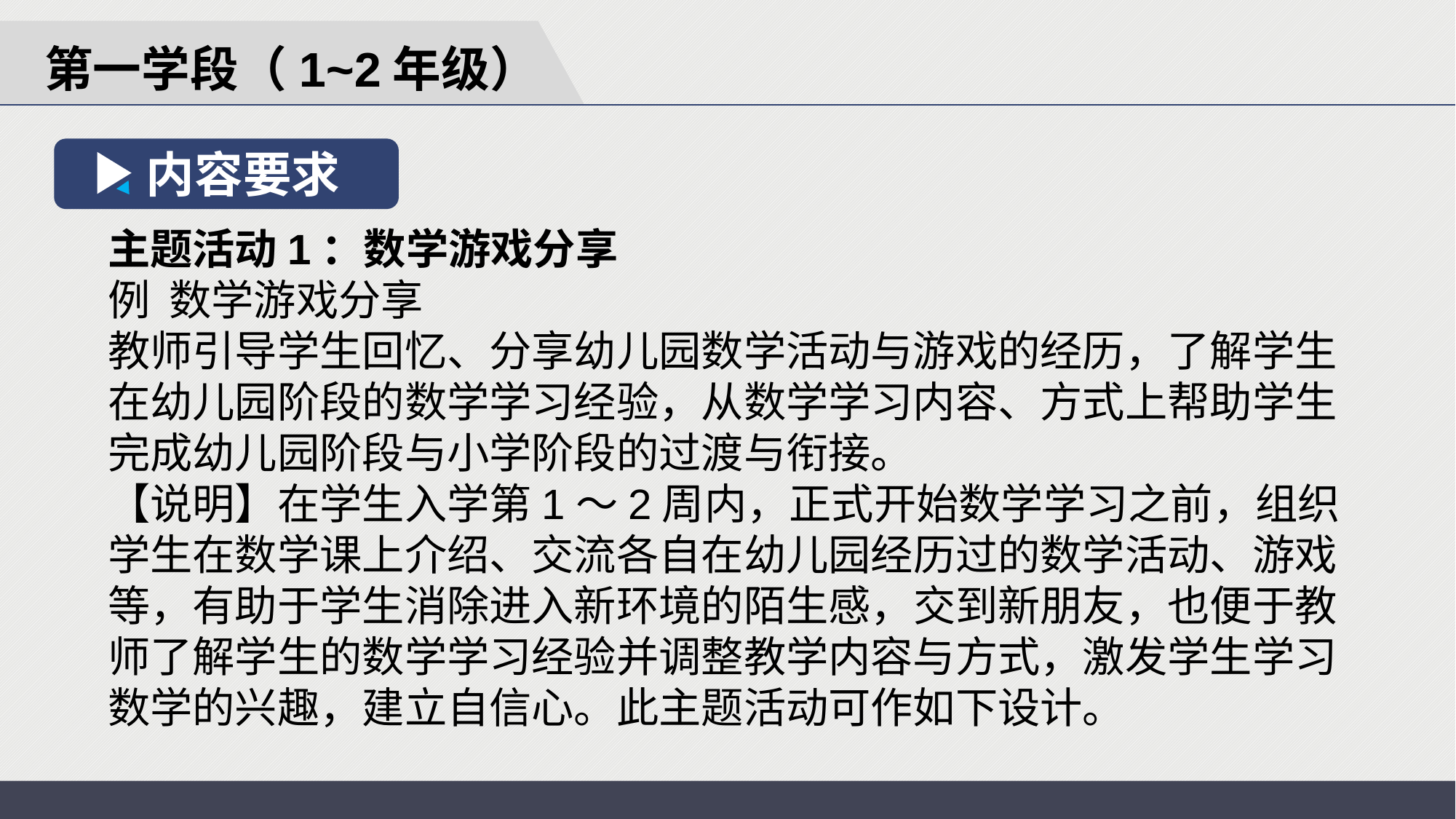

第一学段（1~2年级）
内容要求

主题活动1：数学游戏分享
例  数学游戏分享
教师引导学生回忆、分享幼儿园数学活动与游戏的经历，了解学生在幼儿园阶段的数学学习经验，从数学学习内容、方式上帮助学生完成幼儿园阶段与小学阶段的过渡与衔接。
【说明】在学生入学第1～2周内，正式开始数学学习之前，组织学生在数学课上介绍、交流各自在幼儿园经历过的数学活动、游戏等，有助于学生消除进入新环境的陌生感，交到新朋友，也便于教师了解学生的数学学习经验并调整教学内容与方式，激发学生学习数学的兴趣，建立自信心。此主题活动可作如下设计。